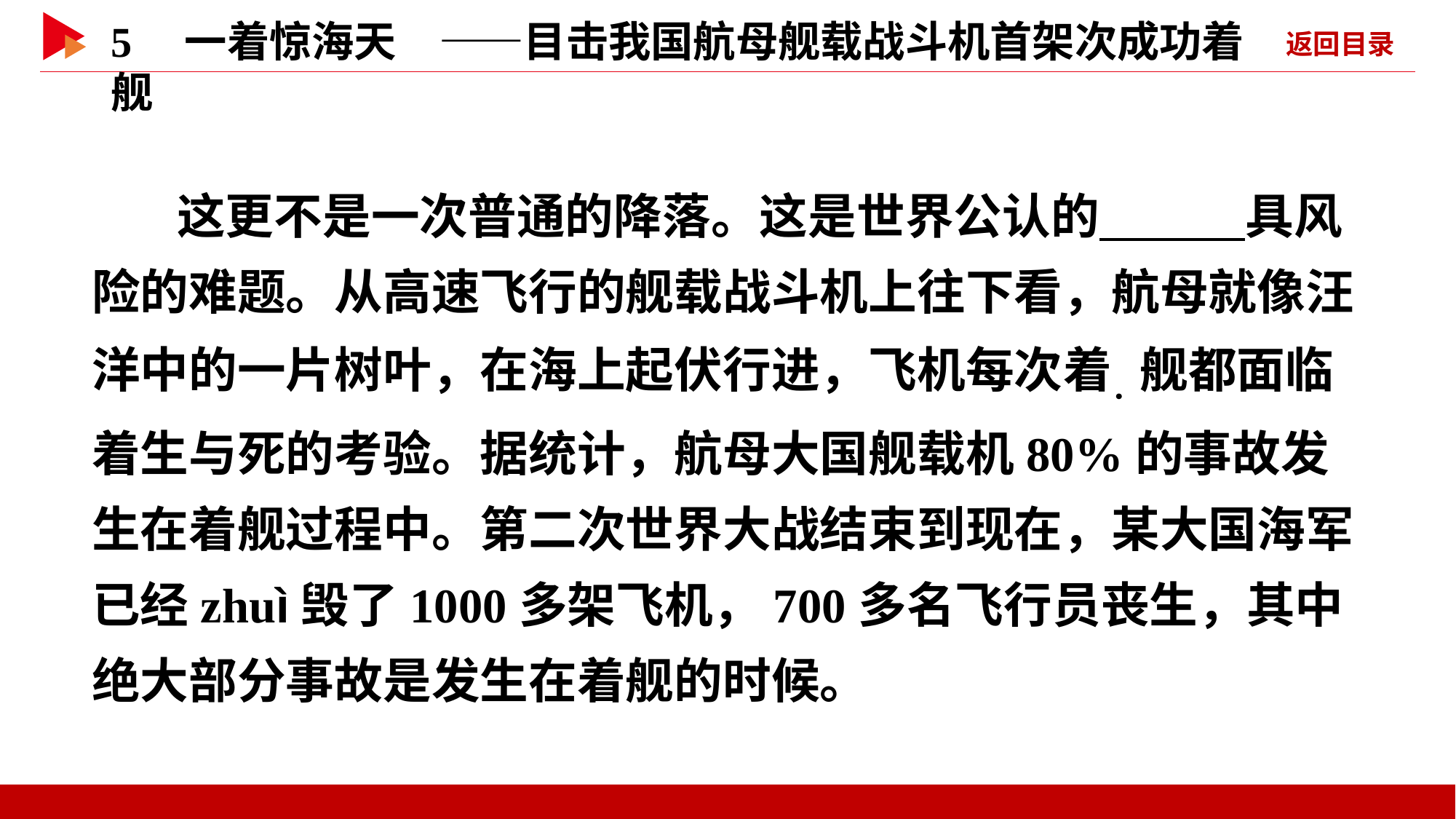

这更不是一次普通的降落。这是世界公认的　　　具风险的难题。从高速飞行的舰载战斗机上往下看，航母就像汪洋中的一片树叶，在海上起伏行进，飞机每次着．舰都面临着生与死的考验。据统计，航母大国舰载机80%的事故发生在着舰过程中。第二次世界大战结束到现在，某大国海军已经zhuì毁了1000多架飞机，700多名飞行员丧生，其中绝大部分事故是发生在着舰的时候。